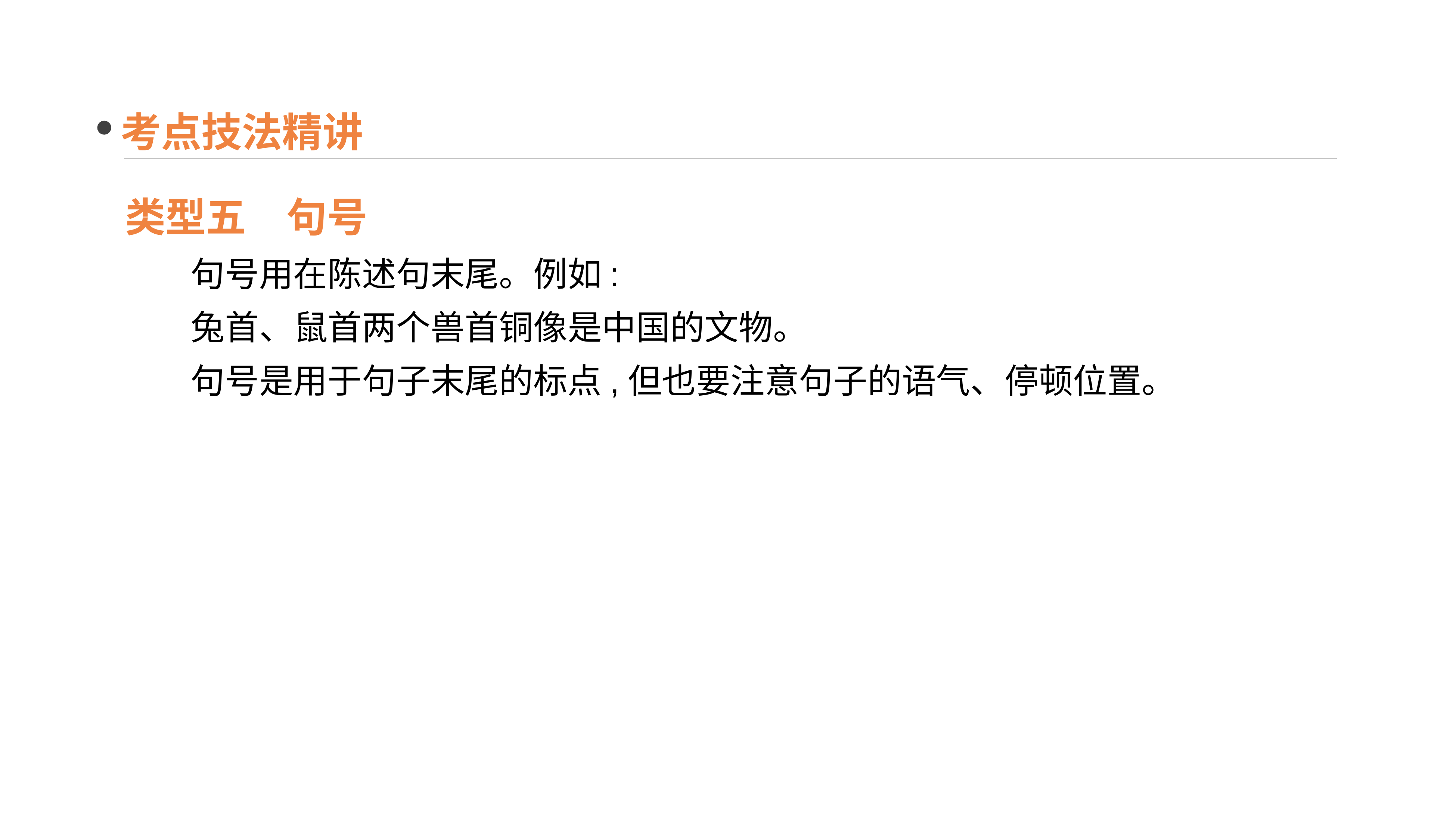

考点技法精讲

类型五　句号
句号用在陈述句末尾。例如:
兔首、鼠首两个兽首铜像是中国的文物。
句号是用于句子末尾的标点,但也要注意句子的语气、停顿位置。